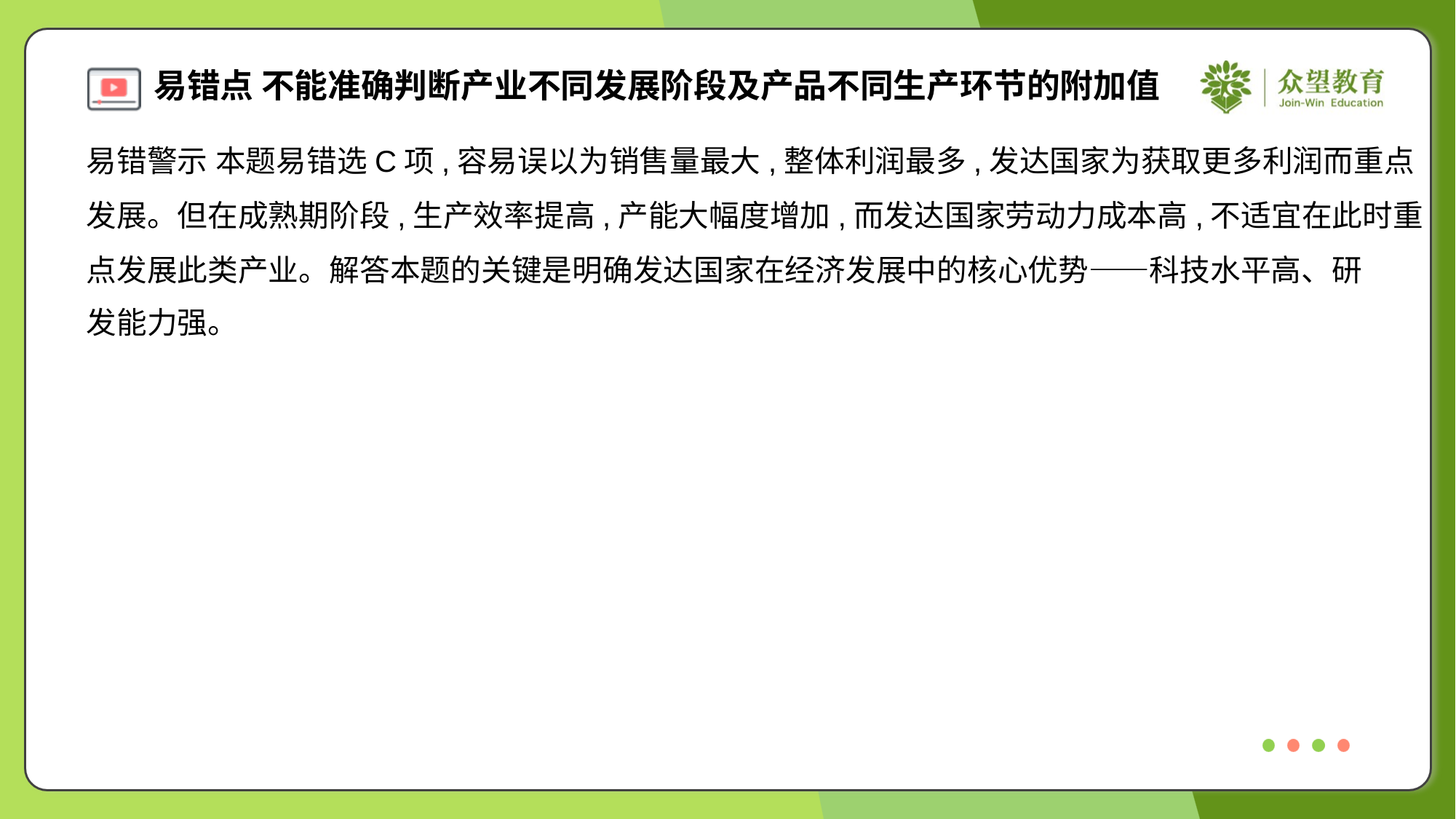

易错警示 本题易错选C项,容易误以为销售量最大,整体利润最多,发达国家为获取更多利润而重点
发展。但在成熟期阶段,生产效率提高,产能大幅度增加,而发达国家劳动力成本高,不适宜在此时重
点发展此类产业。解答本题的关键是明确发达国家在经济发展中的核心优势——科技水平高、研
发能力强。